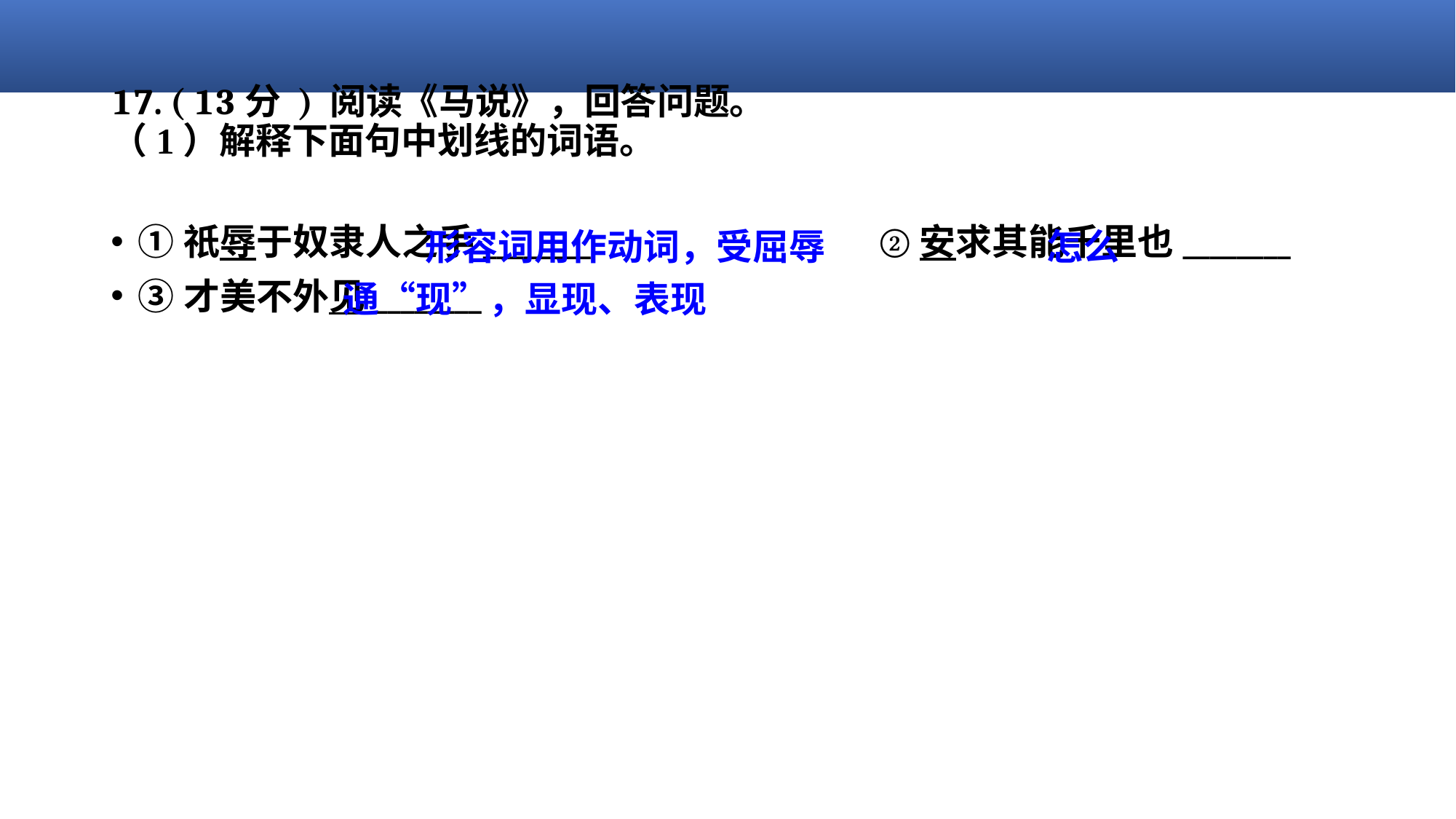

# 17. ( 13分 ) 阅读《马说》，回答问题。 （1）解释下面句中划线的词语。
                   形容词用作动词，受屈辱                           怎么
         通“现”，显现、表现
①祇辱于奴隶人之手________                                    ②安求其能千里也________
③才美不外见________